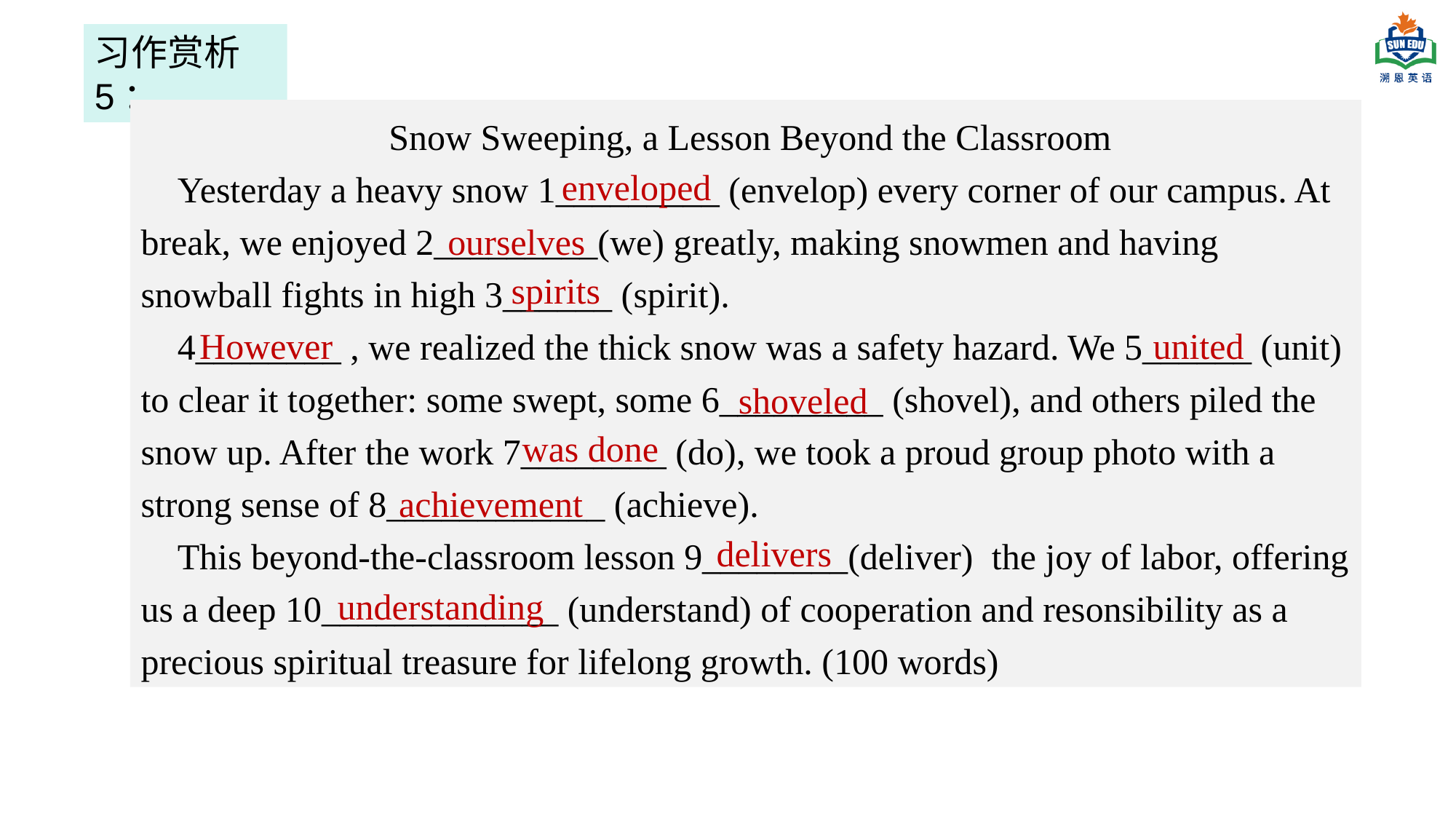

习作赏析5：
 Snow Sweeping, a Lesson Beyond the Classroom
    Yesterday a heavy snow 1_________ (envelop) every corner of our campus. At break, we enjoyed 2_________(we) greatly, making snowmen and having snowball fights in high 3______ (spirit).
    4________ , we realized the thick snow was a safety hazard. We 5______ (unit) to clear it together: some swept, some 6_________ (shovel), and others piled the snow up. After the work 7________ (do), we took a proud group photo with a strong sense of 8____________ (achieve).
    This beyond-the-classroom lesson 9________(deliver)  the joy of labor, offering us a deep 10_____________ (understand) of cooperation and resonsibility as a precious spiritual treasure for lifelong growth. (100 words)
enveloped
ourselves
spirits
However
united
shoveled
was done
achievement
delivers
understanding